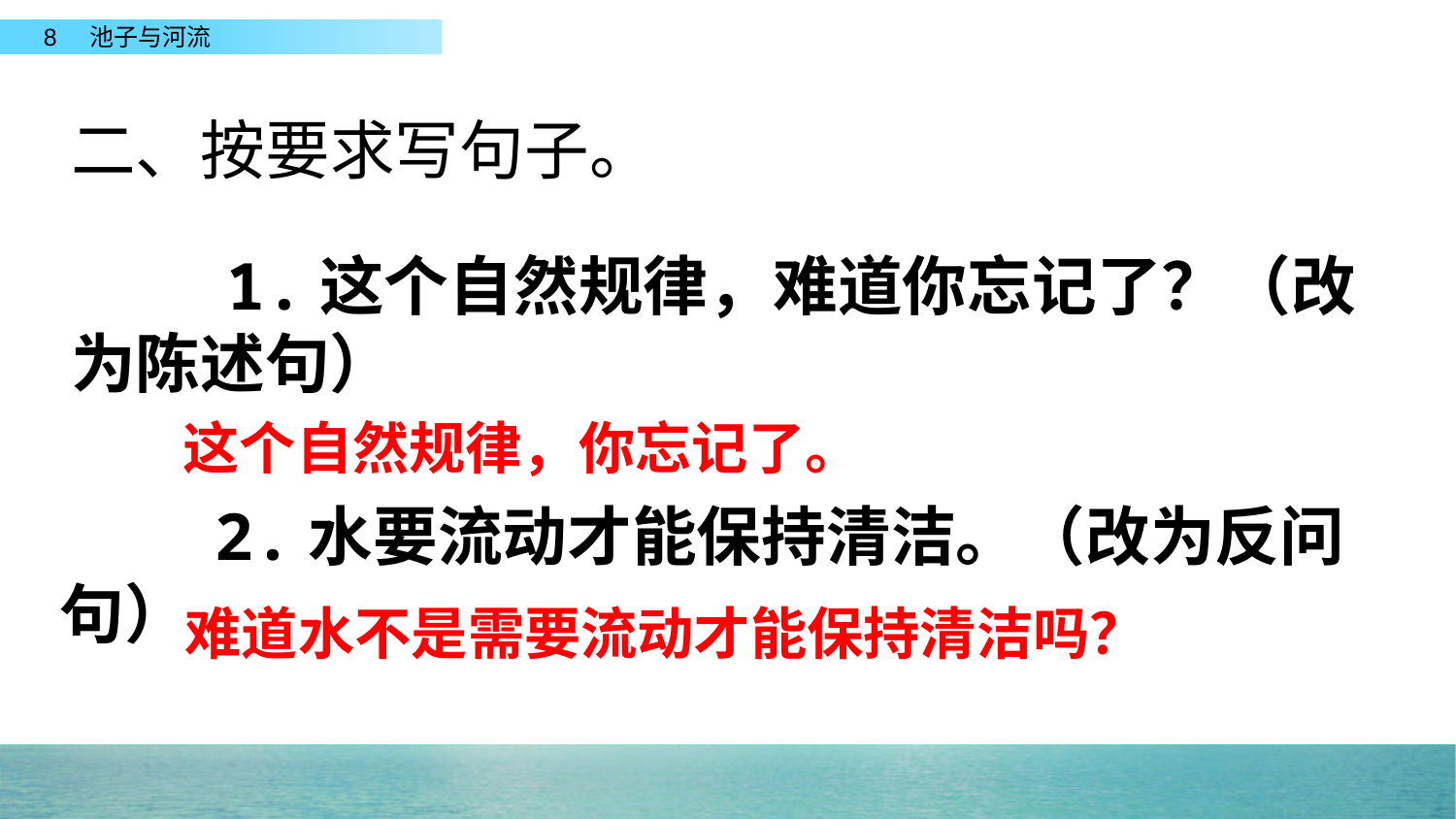

二、按要求写句子。
    1.这个自然规律，难道你忘记了？（改为陈述句）
这个自然规律，你忘记了。
    2.水要流动才能保持清洁。（改为反问句）
难道水不是需要流动才能保持清洁吗？